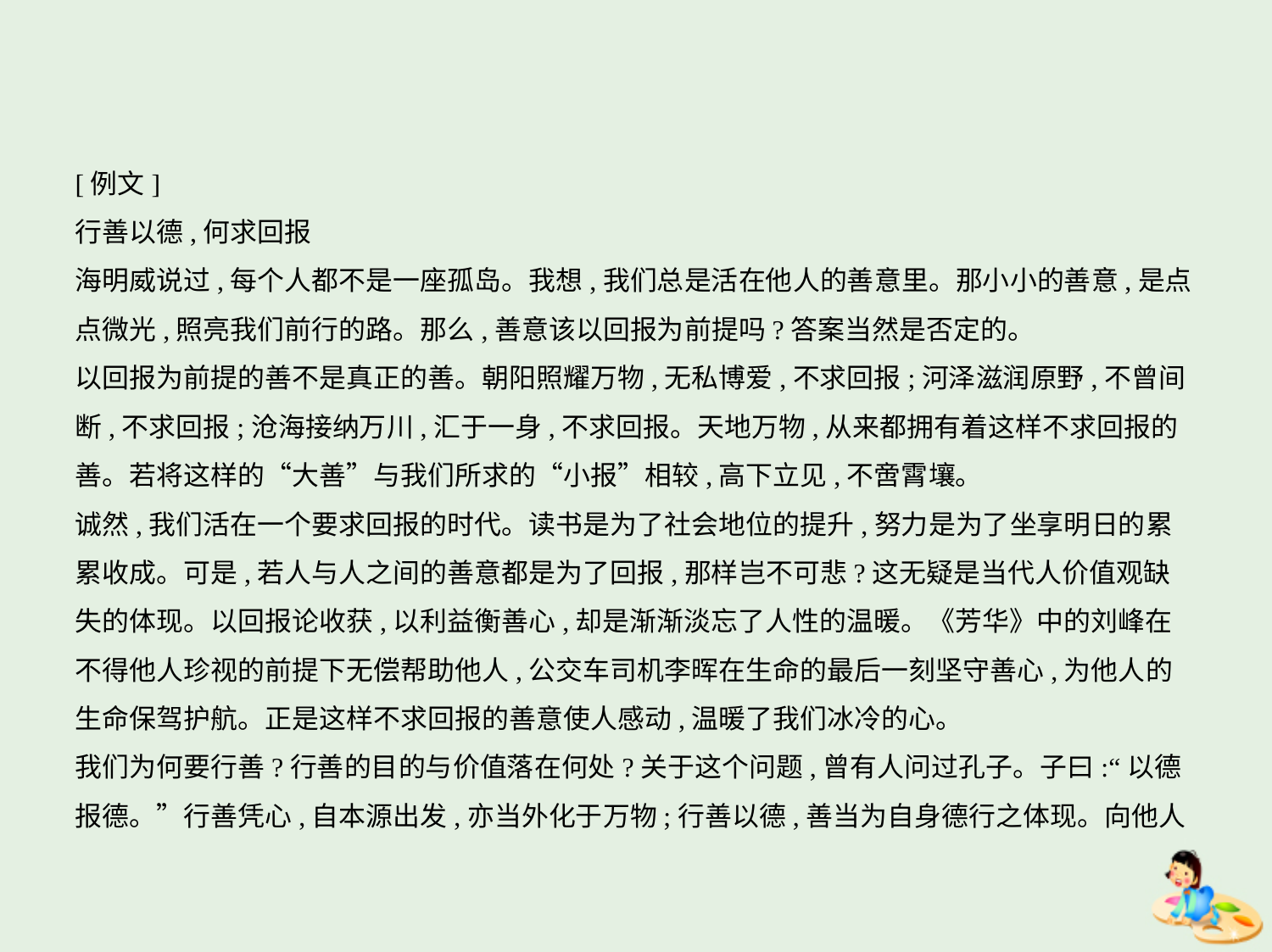

[例文]
行善以德,何求回报
海明威说过,每个人都不是一座孤岛。我想,我们总是活在他人的善意里。那小小的善意,是点
点微光,照亮我们前行的路。那么,善意该以回报为前提吗?答案当然是否定的。
以回报为前提的善不是真正的善。朝阳照耀万物,无私博爱,不求回报;河泽滋润原野,不曾间
断,不求回报;沧海接纳万川,汇于一身,不求回报。天地万物,从来都拥有着这样不求回报的
善。若将这样的“大善”与我们所求的“小报”相较,高下立见,不啻霄壤。
诚然,我们活在一个要求回报的时代。读书是为了社会地位的提升,努力是为了坐享明日的累
累收成。可是,若人与人之间的善意都是为了回报,那样岂不可悲?这无疑是当代人价值观缺
失的体现。以回报论收获,以利益衡善心,却是渐渐淡忘了人性的温暖。《芳华》中的刘峰在
不得他人珍视的前提下无偿帮助他人,公交车司机李晖在生命的最后一刻坚守善心,为他人的
生命保驾护航。正是这样不求回报的善意使人感动,温暖了我们冰冷的心。
我们为何要行善?行善的目的与价值落在何处?关于这个问题,曾有人问过孔子。子曰:“以德
报德。”行善凭心,自本源出发,亦当外化于万物;行善以德,善当为自身德行之体现。向他人